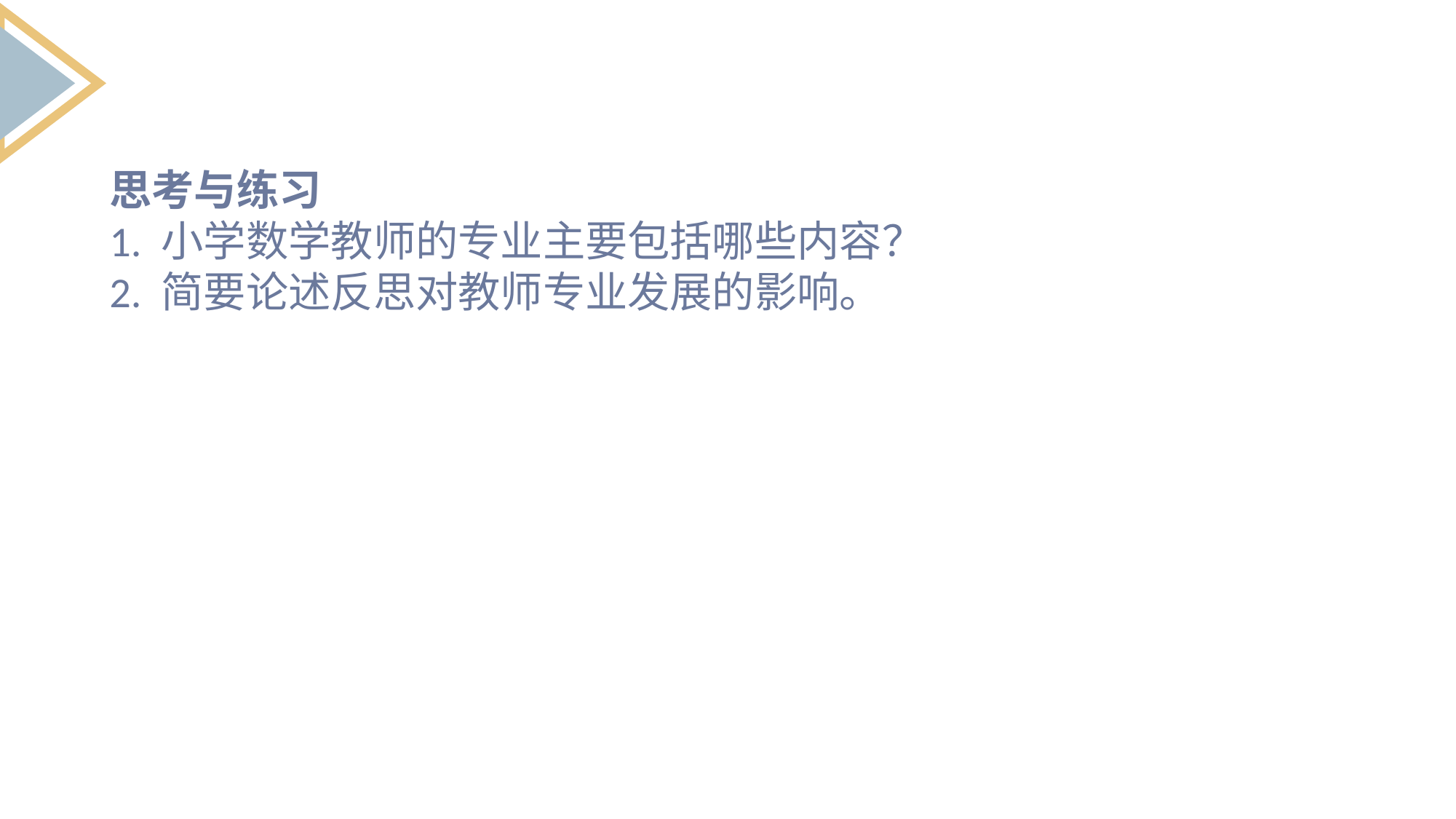

思考与练习
1. 小学数学教师的专业主要包括哪些内容？
2. 简要论述反思对教师专业发展的影响。